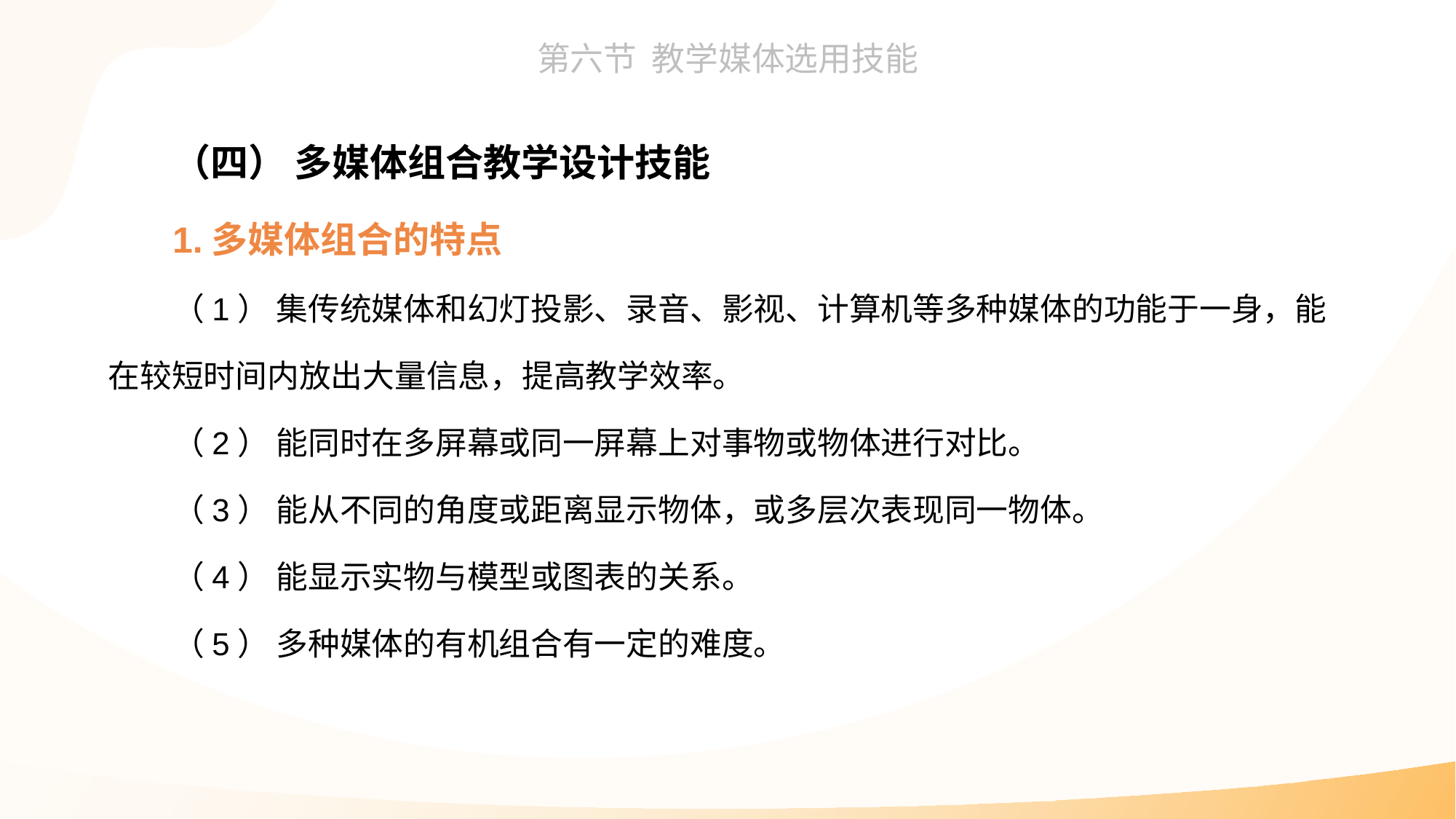

（四） 多媒体组合教学设计技能
1.多媒体组合的特点
（1） 集传统媒体和幻灯投影、录音、影视、计算机等多种媒体的功能于一身，能在较短时间内放出大量信息，提高教学效率。
（2） 能同时在多屏幕或同一屏幕上对事物或物体进行对比。
（3） 能从不同的角度或距离显示物体，或多层次表现同一物体。
（4） 能显示实物与模型或图表的关系。
（5） 多种媒体的有机组合有一定的难度。